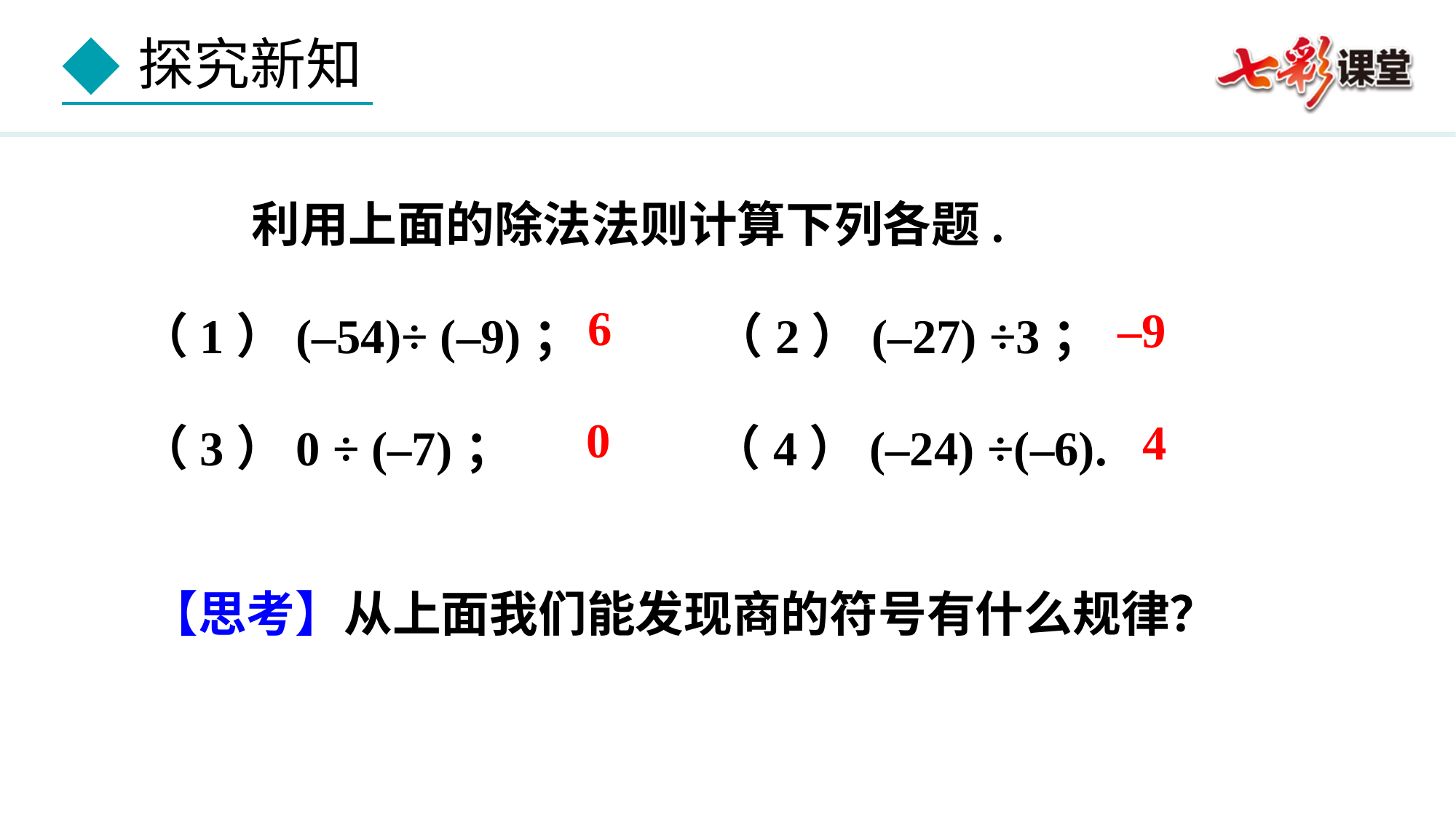

利用上面的除法法则计算下列各题.
（1）(–54)÷ (–9)；            （2）(–27) ÷3；
（3）0 ÷ (–7)；                  （4）(–24) ÷(–6).
6
–9
0
4
【思考】从上面我们能发现商的符号有什么规律？